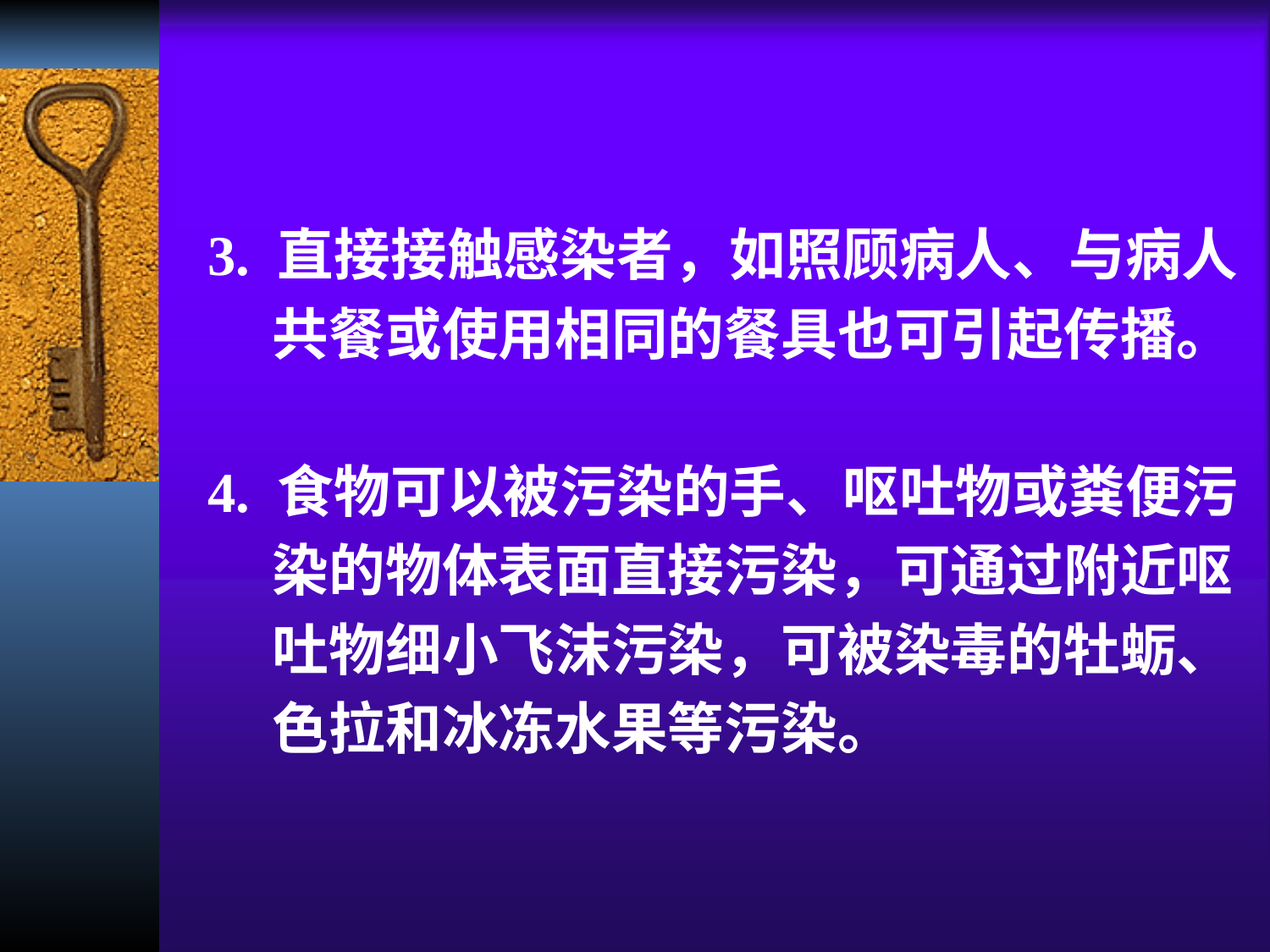

3. 直接接触感染者，如照顾病人、与病人
    共餐或使用相同的餐具也可引起传播。

4. 食物可以被污染的手、呕吐物或粪便污
    染的物体表面直接污染，可通过附近呕
    吐物细小飞沫污染，可被染毒的牡蛎、
    色拉和冰冻水果等污染。